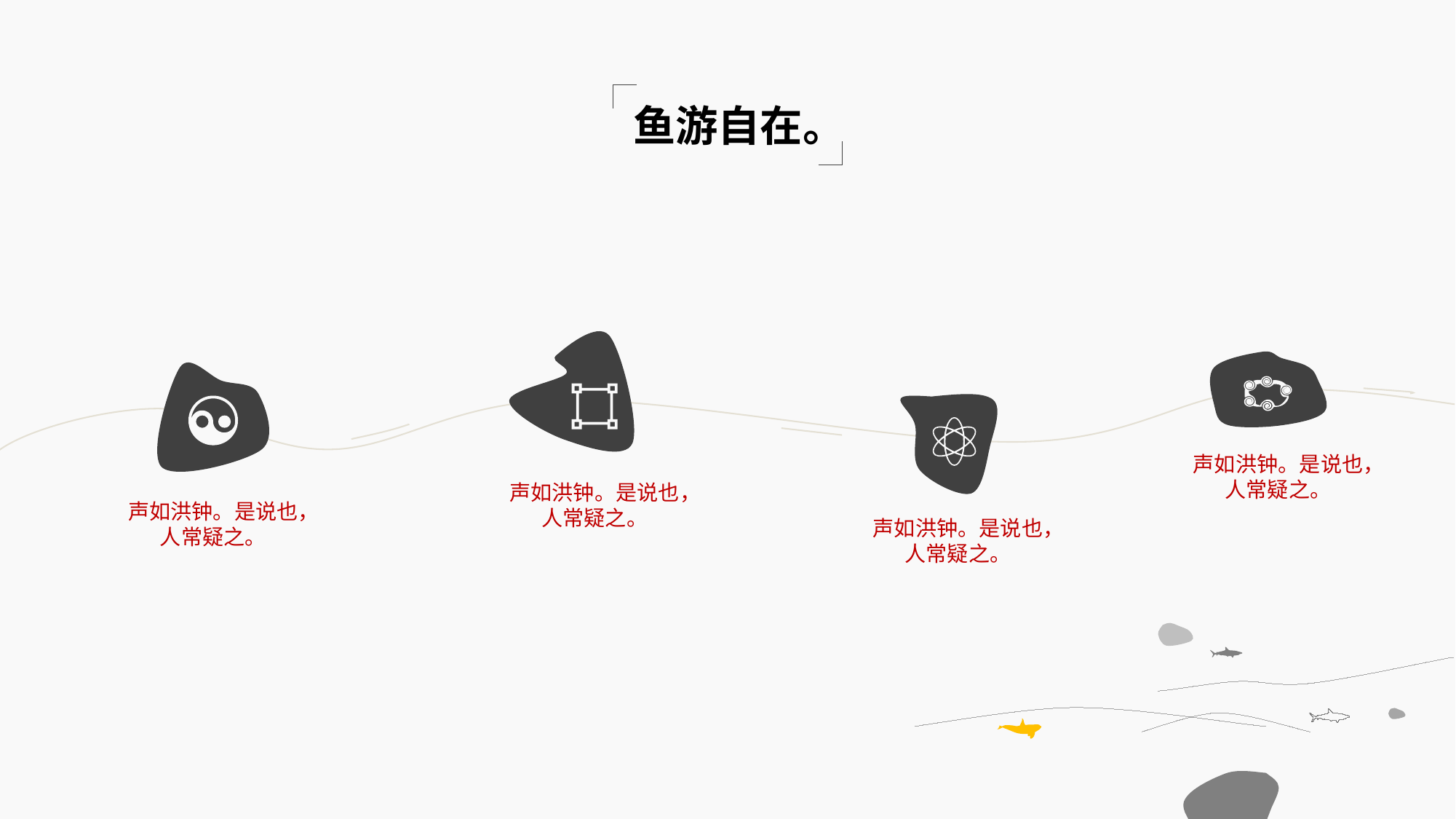

鱼游自在。

声如洪钟。是说也，人常疑之。
声如洪钟。是说也，人常疑之。
声如洪钟。是说也，人常疑之。
声如洪钟。是说也，人常疑之。